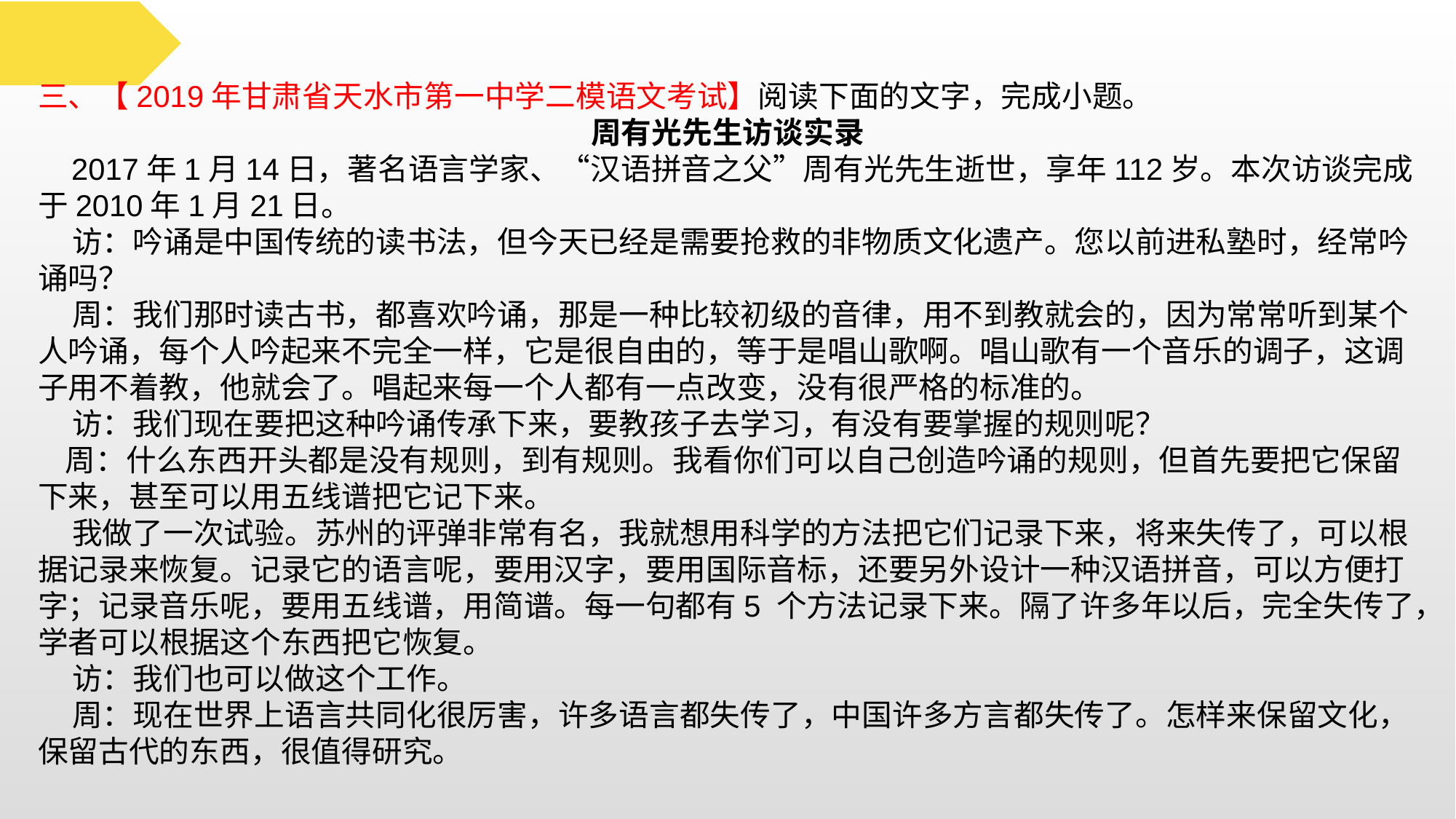

三、【2019年甘肃省天水市第一中学二模语文考试】阅读下面的文字，完成小题。
周有光先生访谈实录
    2017年1月14日，著名语言学家、“汉语拼音之父”周有光先生逝世，享年112岁。本次访谈完成于2010年1月21日。
    访：吟诵是中国传统的读书法，但今天已经是需要抢救的非物质文化遗产。您以前进私塾时，经常吟诵吗？
    周：我们那时读古书，都喜欢吟诵，那是一种比较初级的音律，用不到教就会的，因为常常听到某个人吟诵，每个人吟起来不完全一样，它是很自由的，等于是唱山歌啊。唱山歌有一个音乐的调子，这调子用不着教，他就会了。唱起来每一个人都有一点改变，没有很严格的标准的。
    访：我们现在要把这种吟诵传承下来，要教孩子去学习，有没有要掌握的规则呢？
   周：什么东西开头都是没有规则，到有规则。我看你们可以自己创造吟诵的规则，但首先要把它保留下来，甚至可以用五线谱把它记下来。
    我做了一次试验。苏州的评弹非常有名，我就想用科学的方法把它们记录下来，将来失传了，可以根据记录来恢复。记录它的语言呢，要用汉字，要用国际音标，还要另外设计一种汉语拼音，可以方便打字；记录音乐呢，要用五线谱，用简谱。每一句都有5 个方法记录下来。隔了许多年以后，完全失传了，学者可以根据这个东西把它恢复。
    访：我们也可以做这个工作。
    周：现在世界上语言共同化很厉害，许多语言都失传了，中国许多方言都失传了。怎样来保留文化，保留古代的东西，很值得研究。